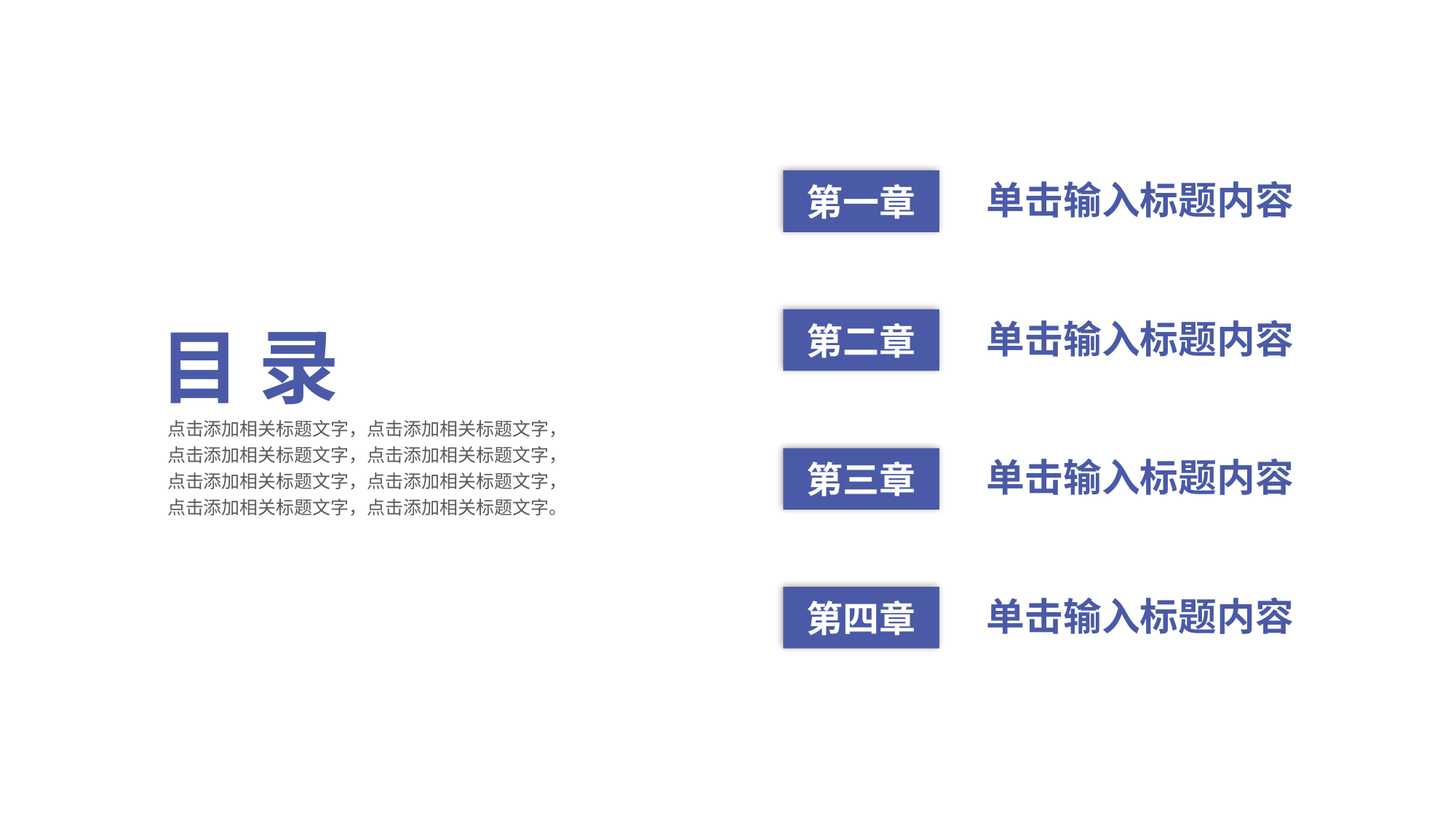

第一章
单击输入标题内容
目 录
第二章
单击输入标题内容
点击添加相关标题文字，点击添加相关标题文字，点击添加相关标题文字，点击添加相关标题文字，点击添加相关标题文字，点击添加相关标题文字，点击添加相关标题文字，点击添加相关标题文字。
第三章
单击输入标题内容
第四章
单击输入标题内容